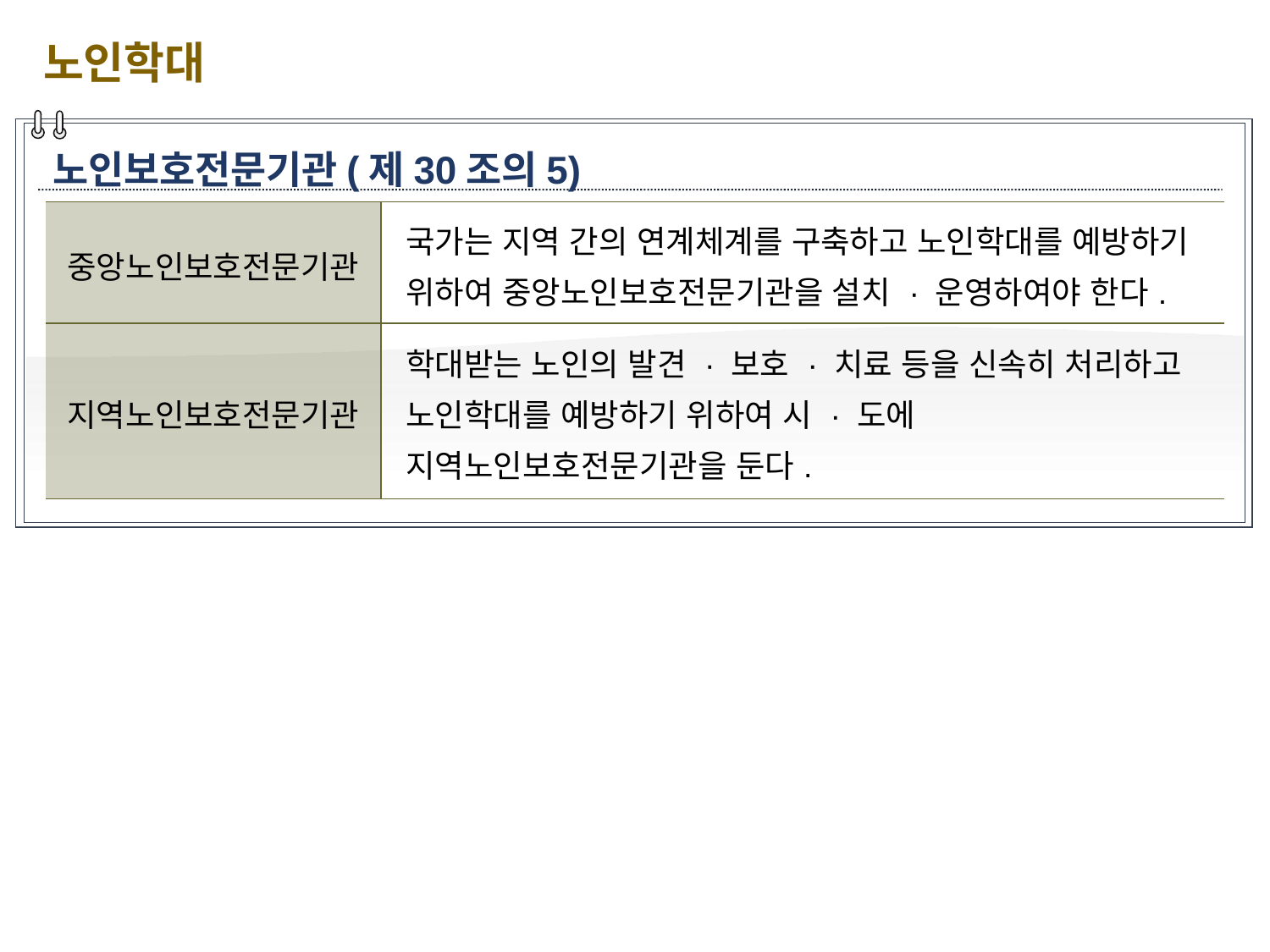

노인학대

노인보호전문기관(제30조의5)

| 중앙노인보호전문기관 | 국가는 지역 간의 연계체계를 구축하고 노인학대를 예방하기 위하여 중앙노인보호전문기관을 설치 · 운영하여야 한다. |
| --- | --- |
| 지역노인보호전문기관 | 학대받는 노인의 발견 · 보호 · 치료 등을 신속히 처리하고 노인학대를 예방하기 위하여 시 · 도에 지역노인보호전문기관을 둔다. |